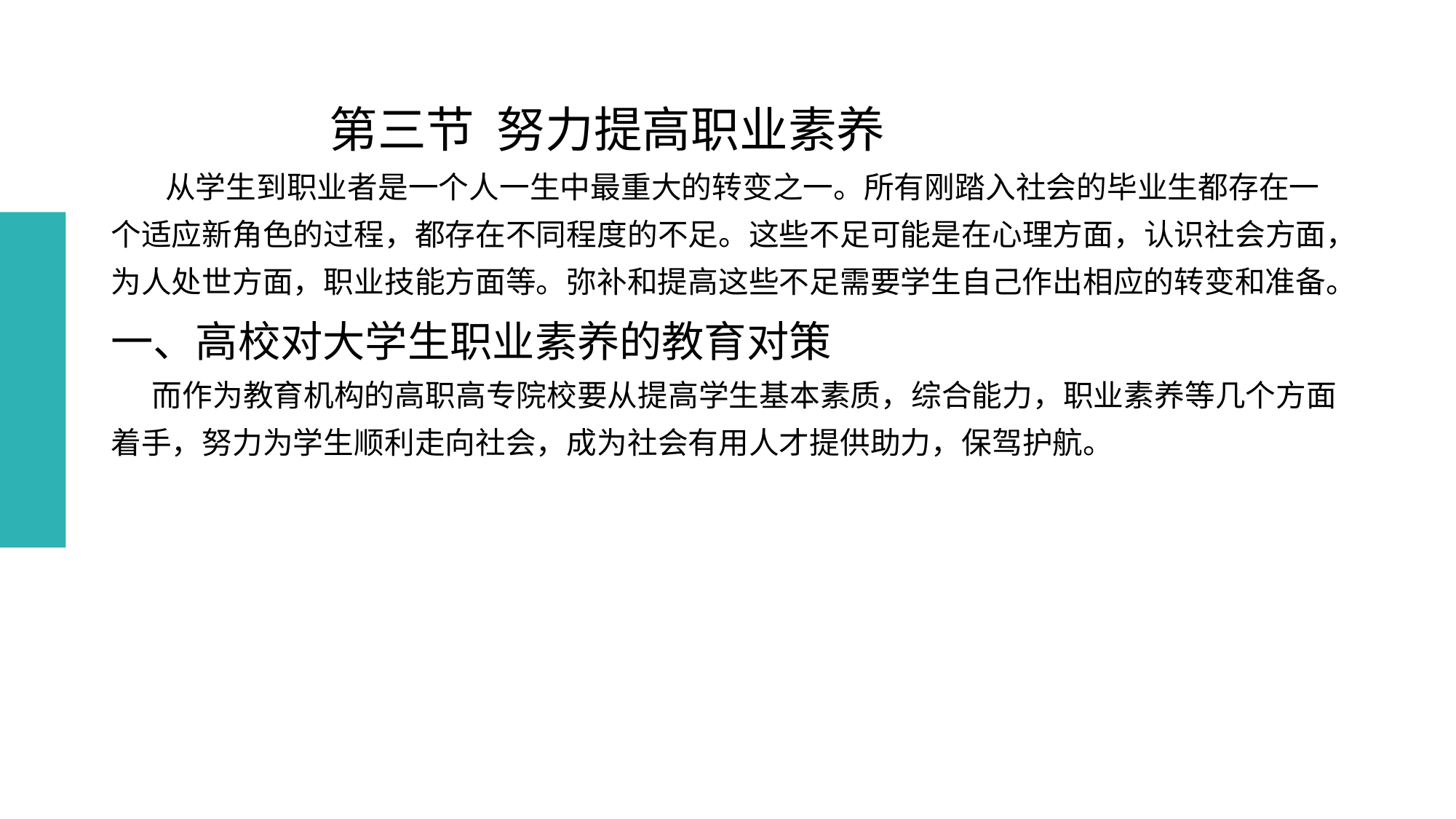

# 第三节  努力提高职业素养
       从学生到职业者是一个人一生中最重大的转变之一。所有刚踏入社会的毕业生都存在一个适应新角色的过程，都存在不同程度的不足。这些不足可能是在心理方面，认识社会方面，为人处世方面，职业技能方面等。弥补和提高这些不足需要学生自己作出相应的转变和准备。
一、高校对大学生职业素养的教育对策
     而作为教育机构的高职高专院校要从提高学生基本素质，综合能力，职业素养等几个方面着手，努力为学生顺利走向社会，成为社会有用人才提供助力，保驾护航。